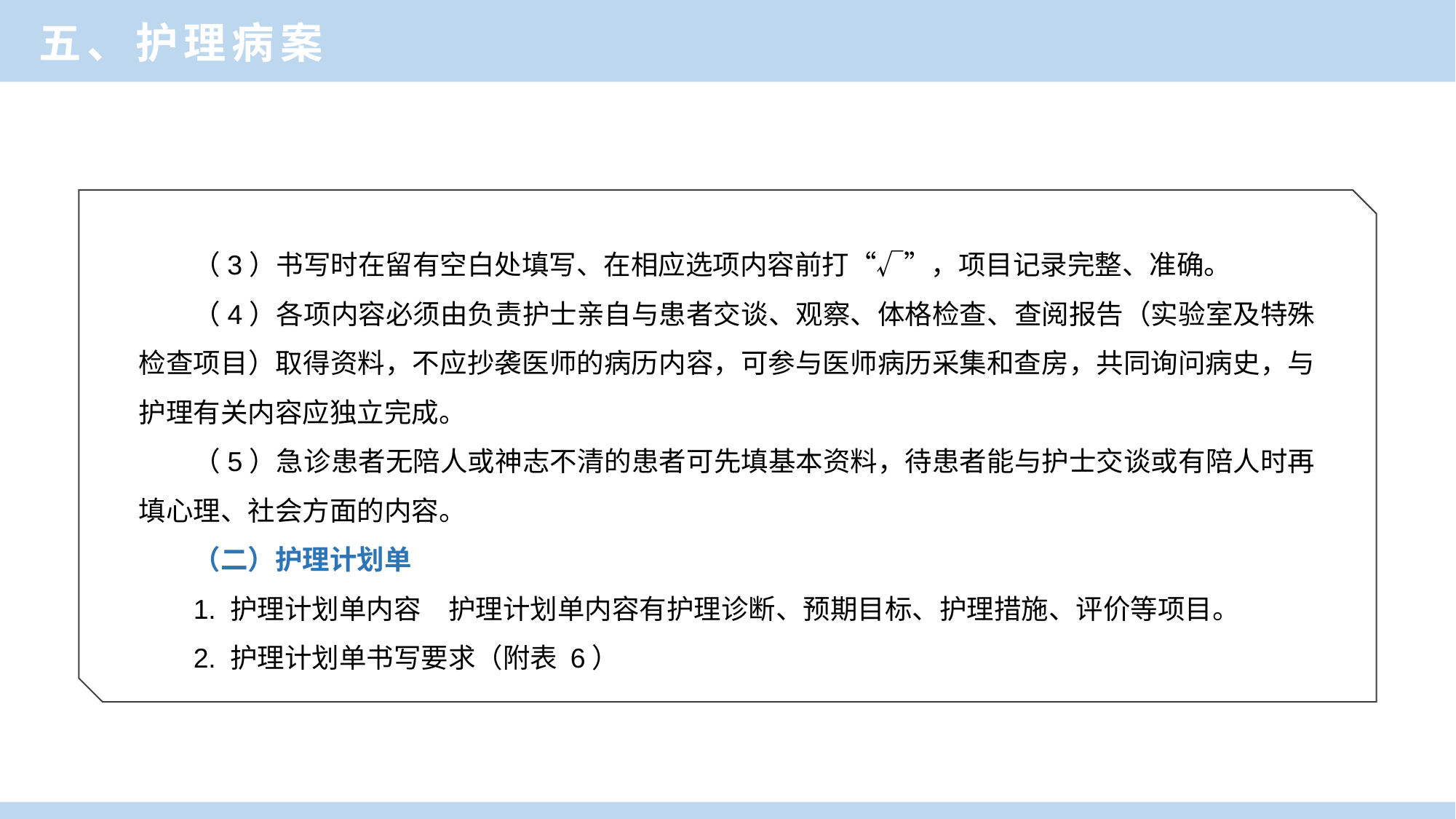

五、护理病案

（3）书写时在留有空白处填写、在相应选项内容前打“√”，项目记录完整、准确。
（4）各项内容必须由负责护士亲自与患者交谈、观察、体格检查、查阅报告（实验室及特殊检查项目）取得资料，不应抄袭医师的病历内容，可参与医师病历采集和查房，共同询问病史，与护理有关内容应独立完成。
（5）急诊患者无陪人或神志不清的患者可先填基本资料，待患者能与护士交谈或有陪人时再填心理、社会方面的内容。
（二）护理计划单
1. 护理计划单内容　护理计划单内容有护理诊断、预期目标、护理措施、评价等项目。
2. 护理计划单书写要求（附表 6）